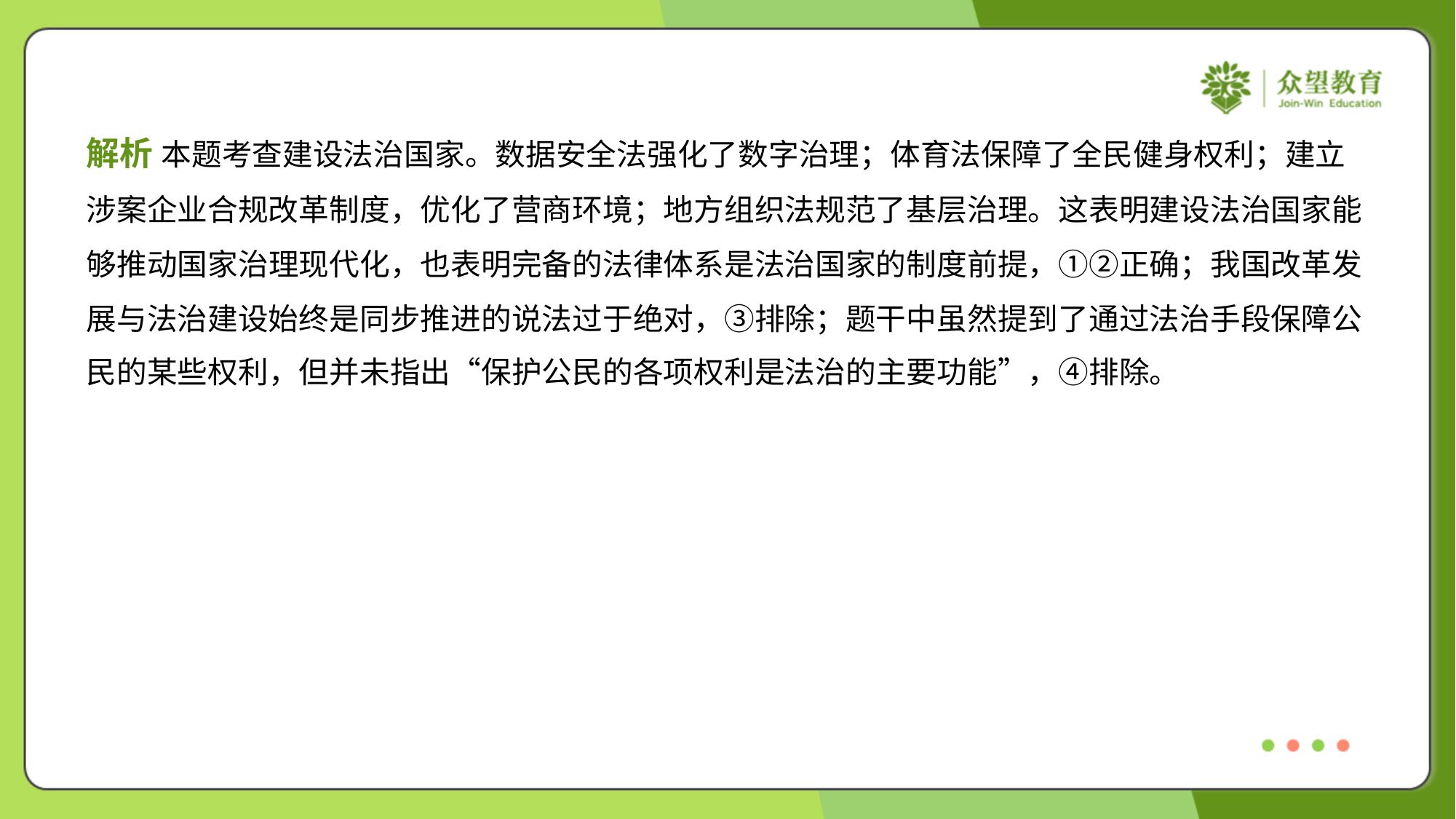

解析 本题考查建设法治国家。数据安全法强化了数字治理；体育法保障了全民健身权利；建立
涉案企业合规改革制度，优化了营商环境；地方组织法规范了基层治理。这表明建设法治国家能
够推动国家治理现代化，也表明完备的法律体系是法治国家的制度前提，①②正确；我国改革发
展与法治建设始终是同步推进的说法过于绝对，③排除；题干中虽然提到了通过法治手段保障公
民的某些权利，但并未指出“保护公民的各项权利是法治的主要功能”，④排除。